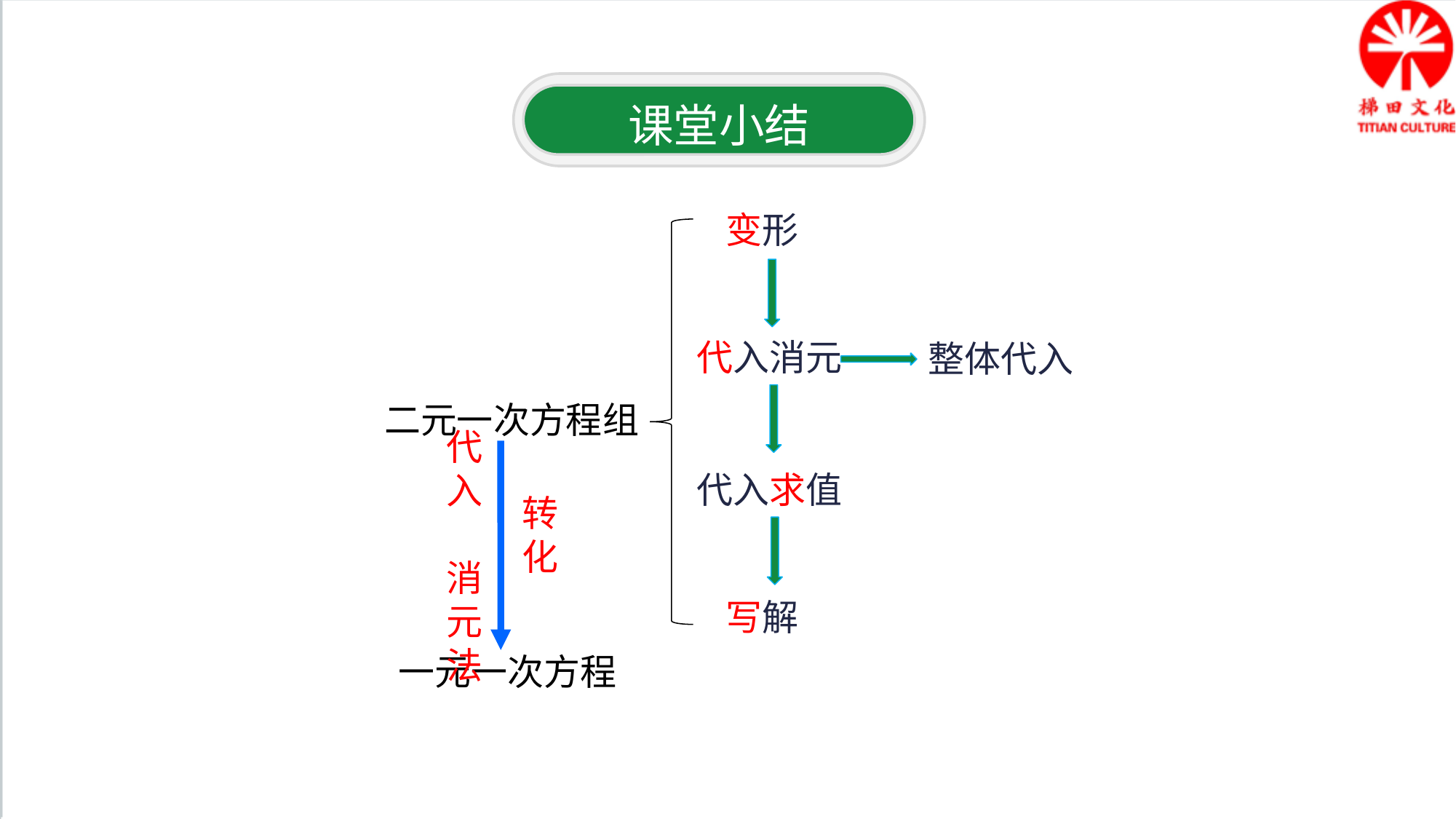

课堂小结
变形

代入消元
整体代入

二元一次方程组
代入 消元法
代入求值
转化

写解
一元一次方程